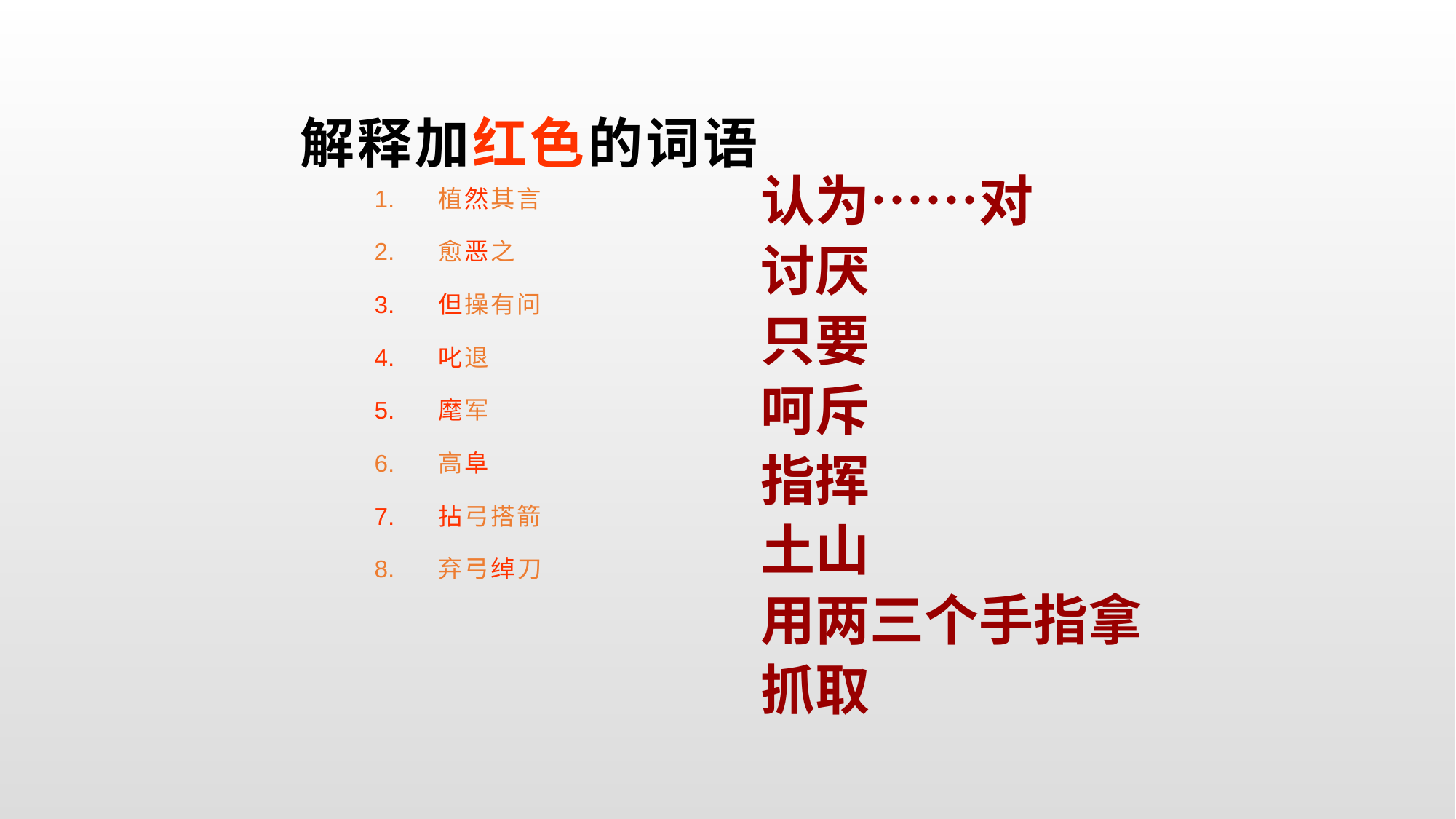

# 解释加红色的词语
认为……对
讨厌
只要
呵斥
指挥
土山
用两三个手指拿
抓取
植然其言
愈恶之
但操有问
叱退
麾军
高阜
拈弓搭箭
弃弓绰刀